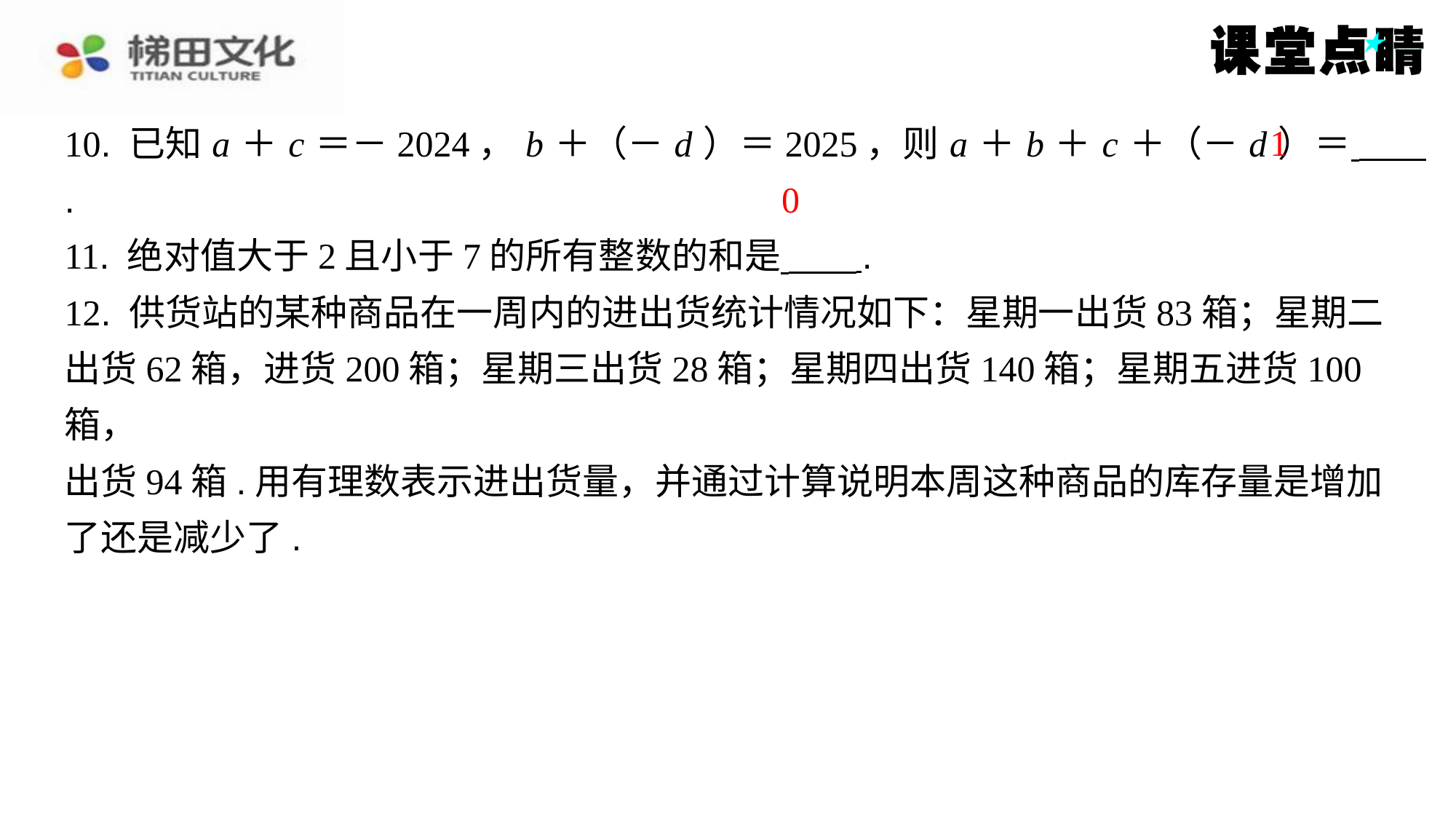

1
10. 已知 a ＋ c ＝－2024， b ＋（－ d ）＝2025，则 a ＋ b ＋ c ＋（－ d ）＝            ⁠.
11. 绝对值大于2且小于7的所有整数的和是            ⁠.
12. 供货站的某种商品在一周内的进出货统计情况如下：星期一出货83箱；星期二
出货62箱，进货200箱；星期三出货28箱；星期四出货140箱；星期五进货100箱，
出货94箱.用有理数表示进出货量，并通过计算说明本周这种商品的库存量是增加
了还是减少了.
0